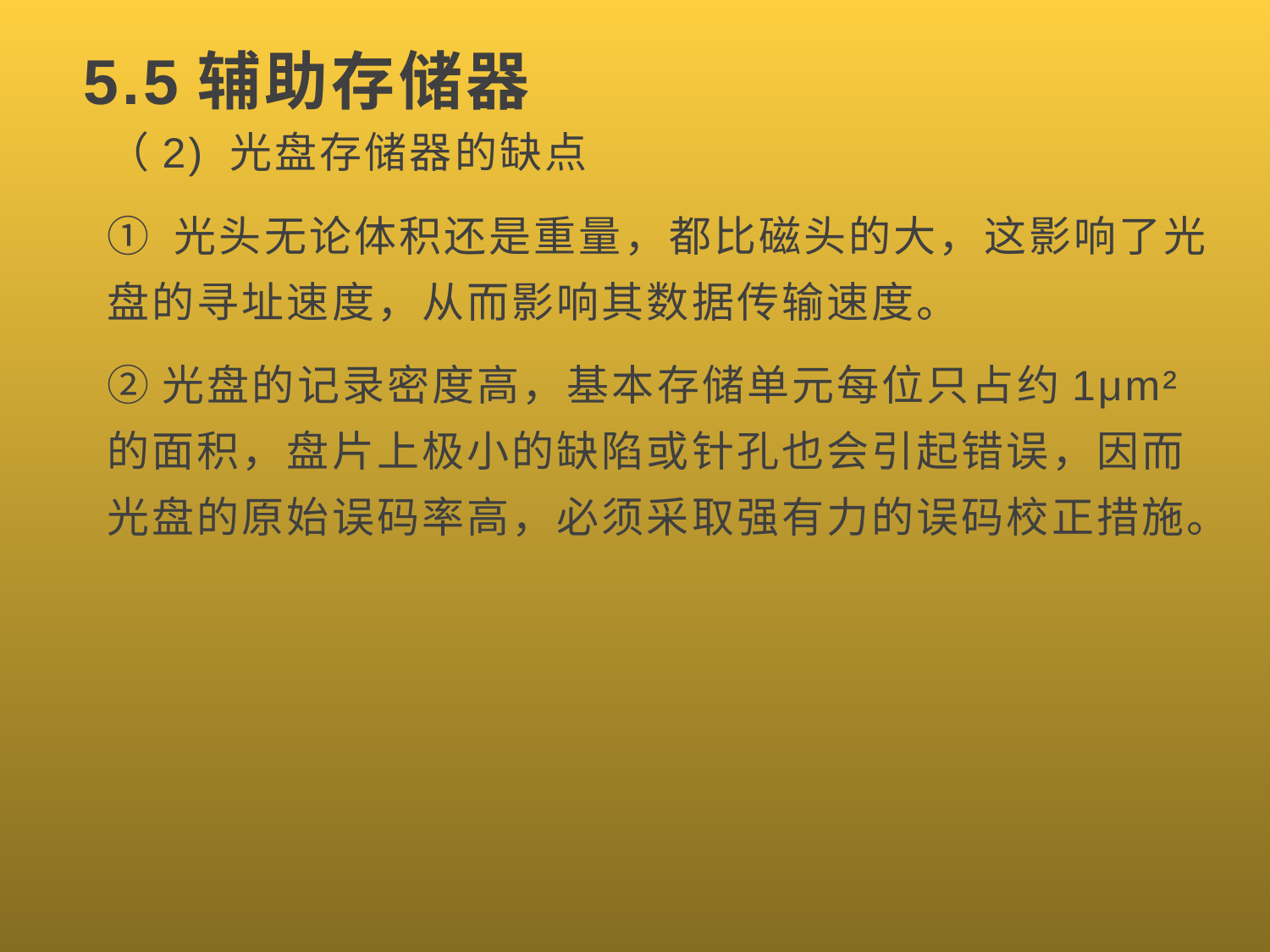

# 5.5辅助存储器

（2) 光盘存储器的缺点
① 光头无论体积还是重量，都比磁头的大，这影响了光盘的寻址速度，从而影响其数据传输速度。
②光盘的记录密度高，基本存储单元每位只占约1μm² 的面积，盘片上极小的缺陷或针孔也会引起错误，因而光盘的原始误码率高，必须采取强有力的误码校正措施。